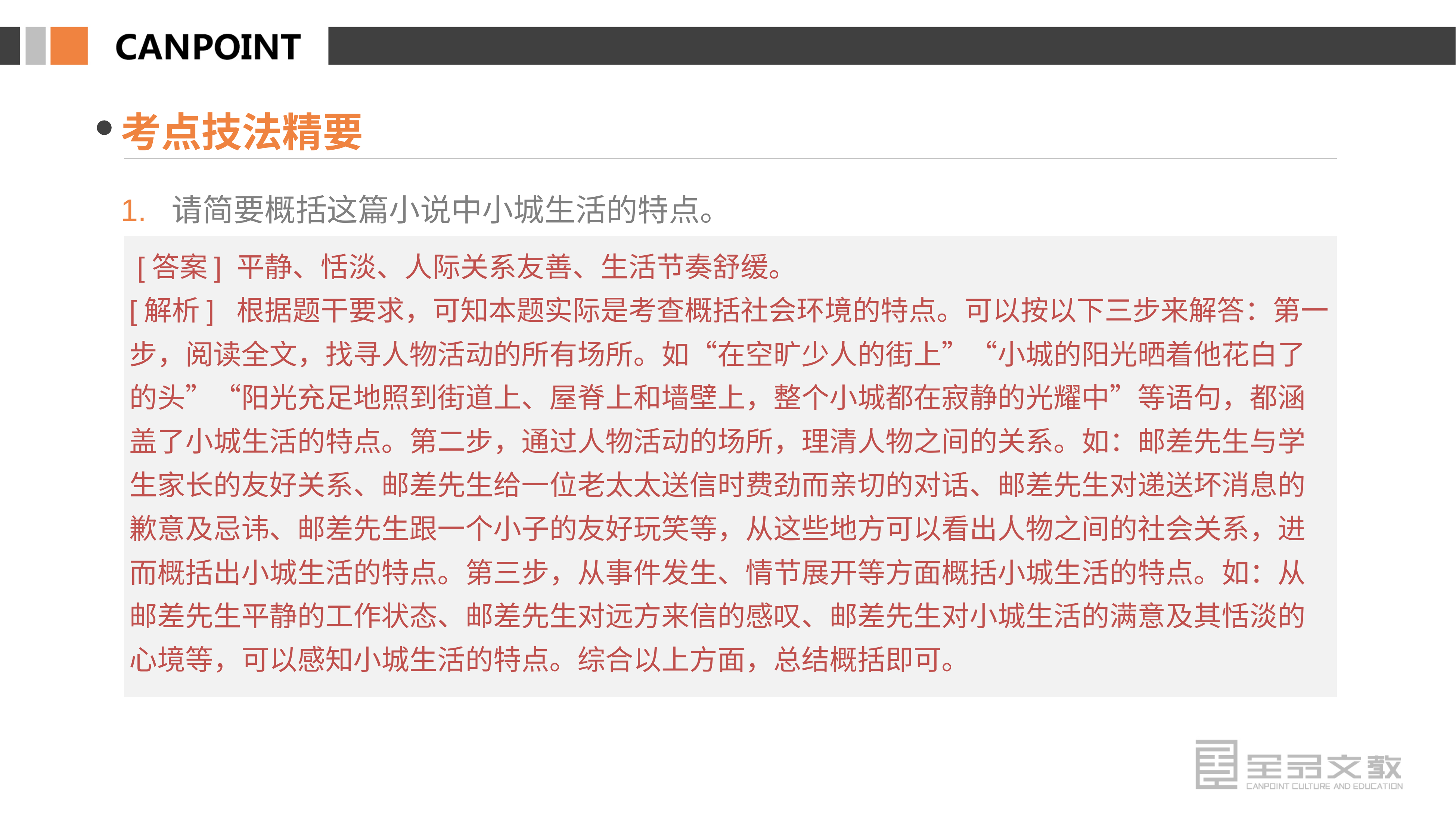

考点技法精要

1.  请简要概括这篇小说中小城生活的特点。

 [答案] 平静、恬淡、人际关系友善、生活节奏舒缓。
[解析]  根据题干要求，可知本题实际是考查概括社会环境的特点。可以按以下三步来解答：第一步，阅读全文，找寻人物活动的所有场所。如“在空旷少人的街上”“小城的阳光晒着他花白了的头”“阳光充足地照到街道上、屋脊上和墙壁上，整个小城都在寂静的光耀中”等语句，都涵盖了小城生活的特点。第二步，通过人物活动的场所，理清人物之间的关系。如：邮差先生与学生家长的友好关系、邮差先生给一位老太太送信时费劲而亲切的对话、邮差先生对递送坏消息的歉意及忌讳、邮差先生跟一个小子的友好玩笑等，从这些地方可以看出人物之间的社会关系，进而概括出小城生活的特点。第三步，从事件发生、情节展开等方面概括小城生活的特点。如：从邮差先生平静的工作状态、邮差先生对远方来信的感叹、邮差先生对小城生活的满意及其恬淡的心境等，可以感知小城生活的特点。综合以上方面，总结概括即可。